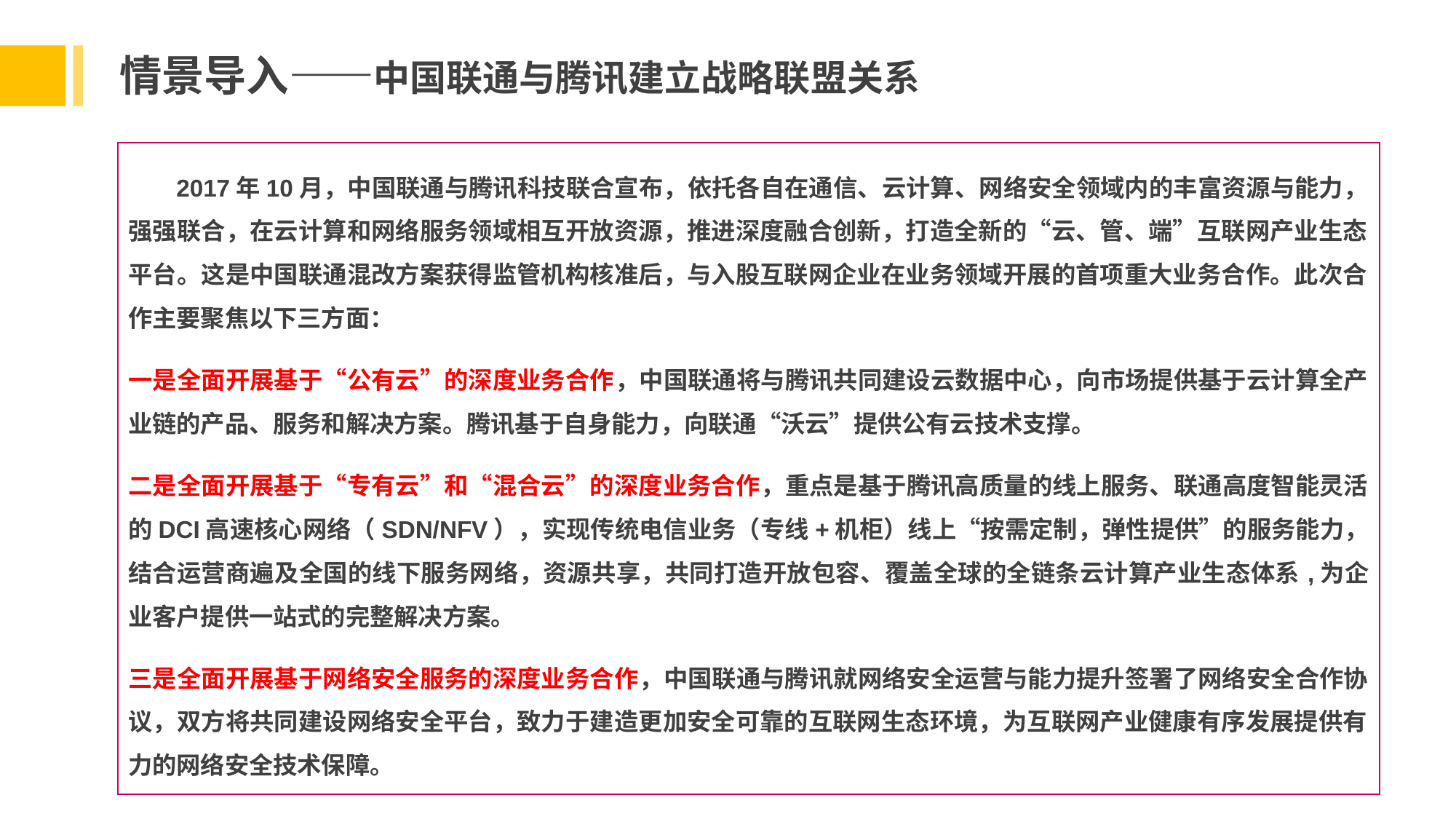

情景导入——中国联通与腾讯建立战略联盟关系

       2017年10月，中国联通与腾讯科技联合宣布，依托各自在通信、云计算、网络安全领域内的丰富资源与能力，强强联合，在云计算和网络服务领域相互开放资源，推进深度融合创新，打造全新的“云、管、端”互联网产业生态平台。这是中国联通混改方案获得监管机构核准后，与入股互联网企业在业务领域开展的首项重大业务合作。此次合作主要聚焦以下三方面：
一是全面开展基于“公有云”的深度业务合作，中国联通将与腾讯共同建设云数据中心，向市场提供基于云计算全产业链的产品、服务和解决方案。腾讯基于自身能力，向联通“沃云”提供公有云技术支撑。
二是全面开展基于“专有云”和“混合云”的深度业务合作，重点是基于腾讯高质量的线上服务、联通高度智能灵活的DCI高速核心网络（SDN/NFV），实现传统电信业务（专线+机柜）线上“按需定制，弹性提供”的服务能力，结合运营商遍及全国的线下服务网络，资源共享，共同打造开放包容、覆盖全球的全链条云计算产业生态体系,为企业客户提供一站式的完整解决方案。
三是全面开展基于网络安全服务的深度业务合作，中国联通与腾讯就网络安全运营与能力提升签署了网络安全合作协议，双方将共同建设网络安全平台，致力于建造更加安全可靠的互联网生态环境，为互联网产业健康有序发展提供有力的网络安全技术保障。